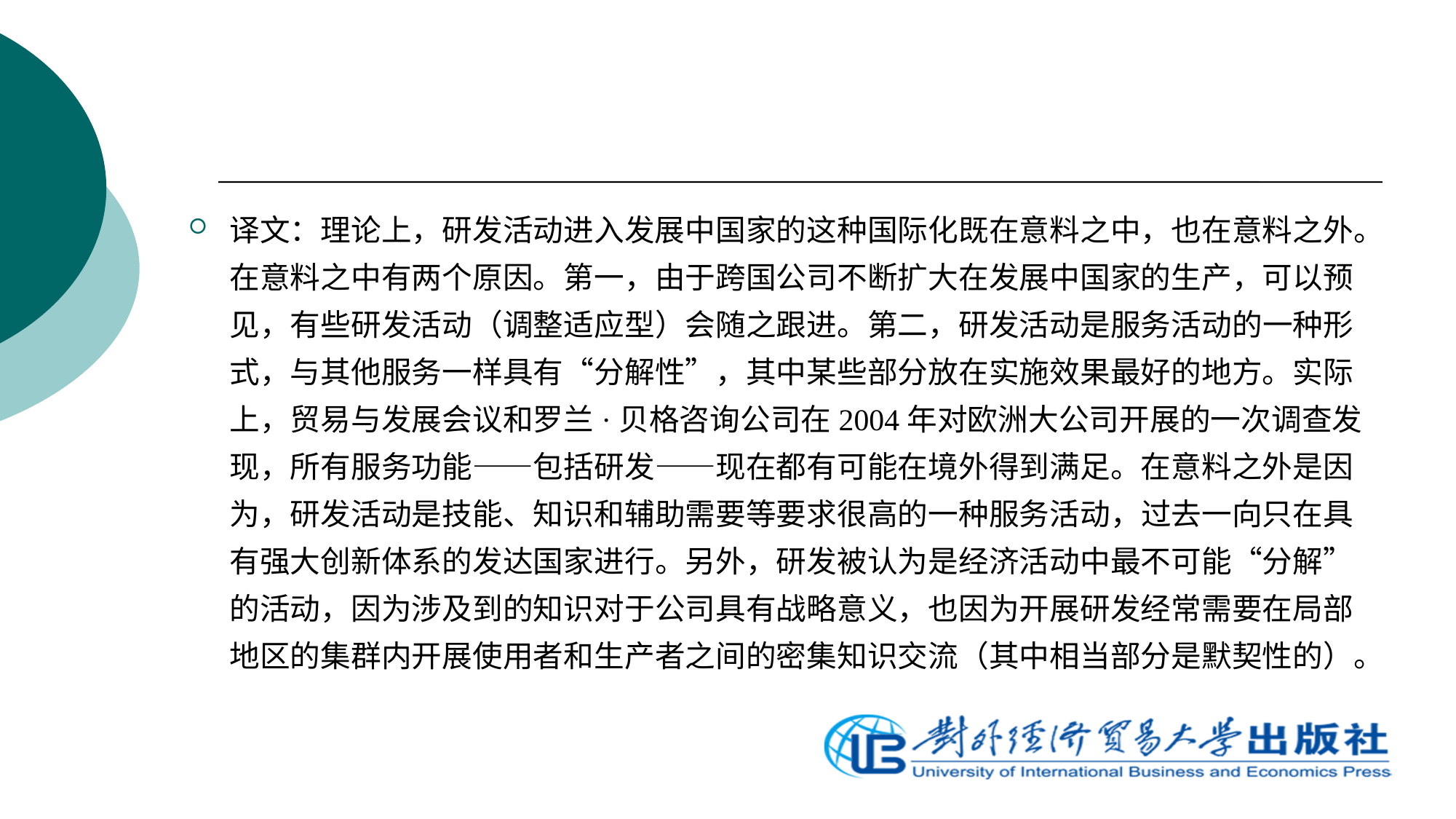

译文：理论上，研发活动进入发展中国家的这种国际化既在意料之中，也在意料之外。在意料之中有两个原因。第一，由于跨国公司不断扩大在发展中国家的生产，可以预见，有些研发活动（调整适应型）会随之跟进。第二，研发活动是服务活动的一种形式，与其他服务一样具有“分解性”，其中某些部分放在实施效果最好的地方。实际上，贸易与发展会议和罗兰·贝格咨询公司在2004年对欧洲大公司开展的一次调查发现，所有服务功能——包括研发——现在都有可能在境外得到满足。在意料之外是因为，研发活动是技能、知识和辅助需要等要求很高的一种服务活动，过去一向只在具有强大创新体系的发达国家进行。另外，研发被认为是经济活动中最不可能“分解”的活动，因为涉及到的知识对于公司具有战略意义，也因为开展研发经常需要在局部地区的集群内开展使用者和生产者之间的密集知识交流（其中相当部分是默契性的）。